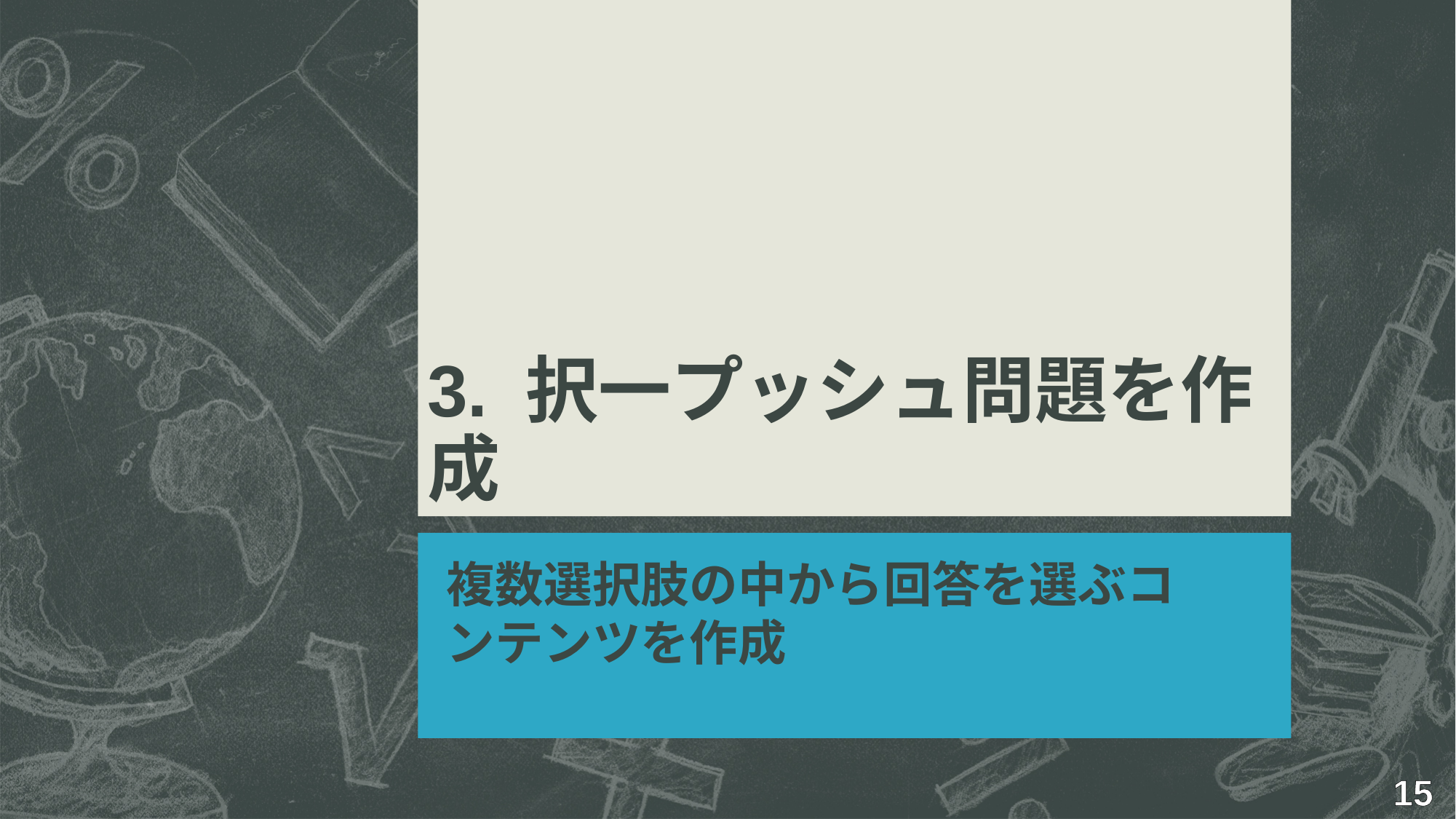

# 3. 択一プッシュ問題を作成
複数選択肢の中から回答を選ぶコンテンツを作成
15